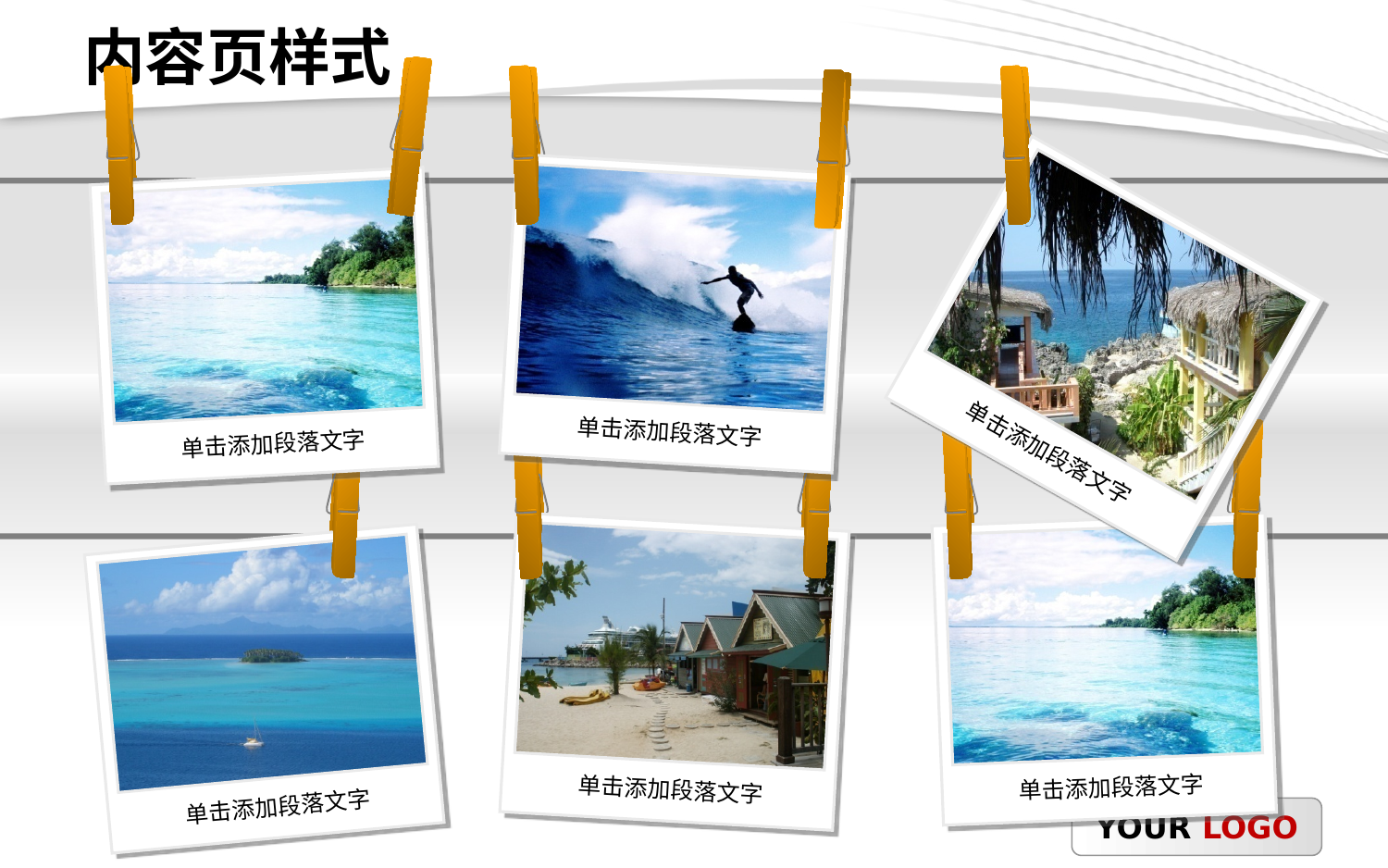

# 内容页样式

单击添加段落文字

单击添加段落文字

单击添加段落文字

单击添加段落文字

单击添加段落文字

单击添加段落文字